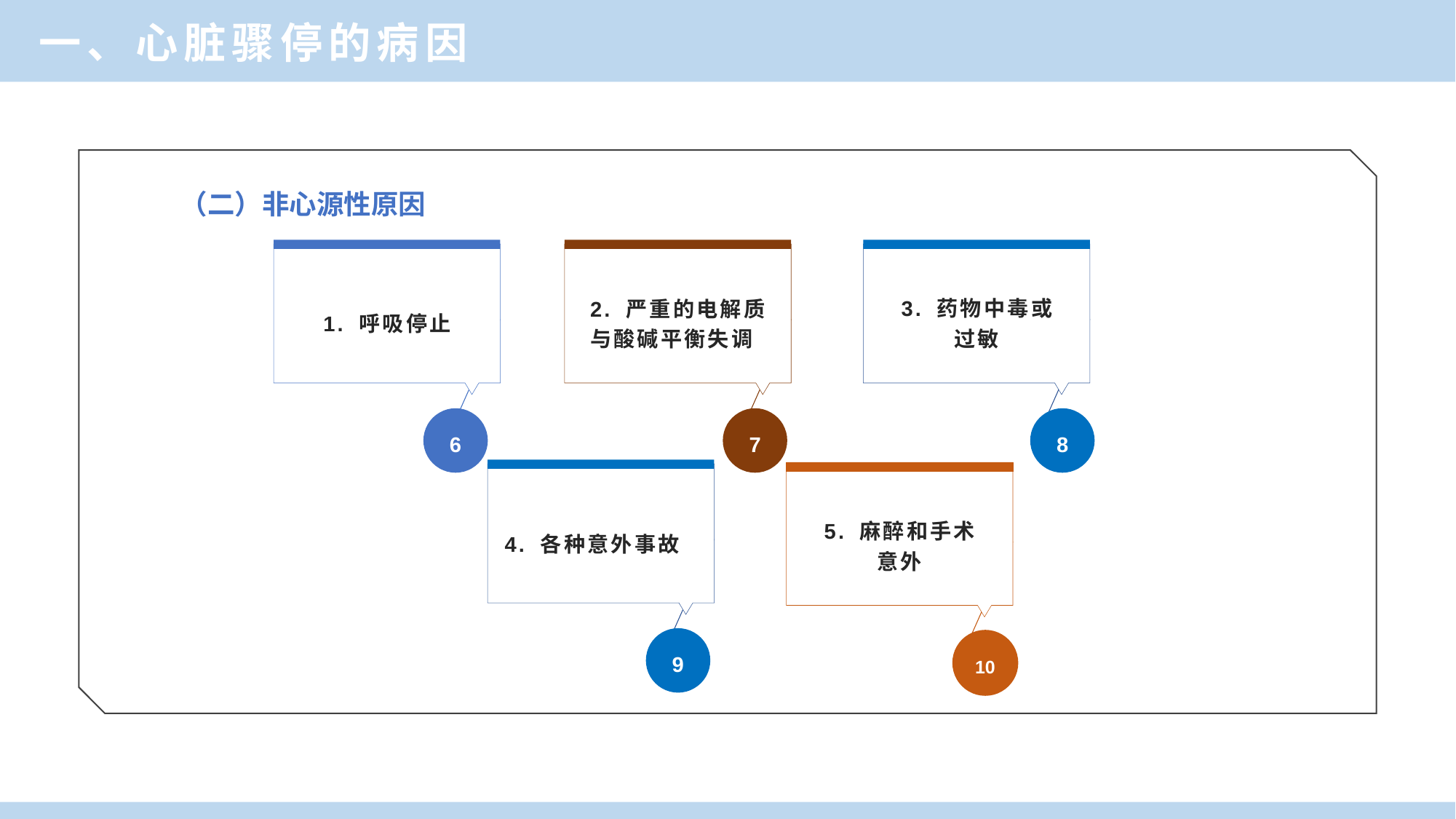

一、心脏骤停的病因

（二）非心源性原因

1. 呼吸停止
6

2. 严重的电解质与酸碱平衡失调
7

3. 药物中毒或
过敏
8

4. 各种意外事故
9

5. 麻醉和手术
意外
10